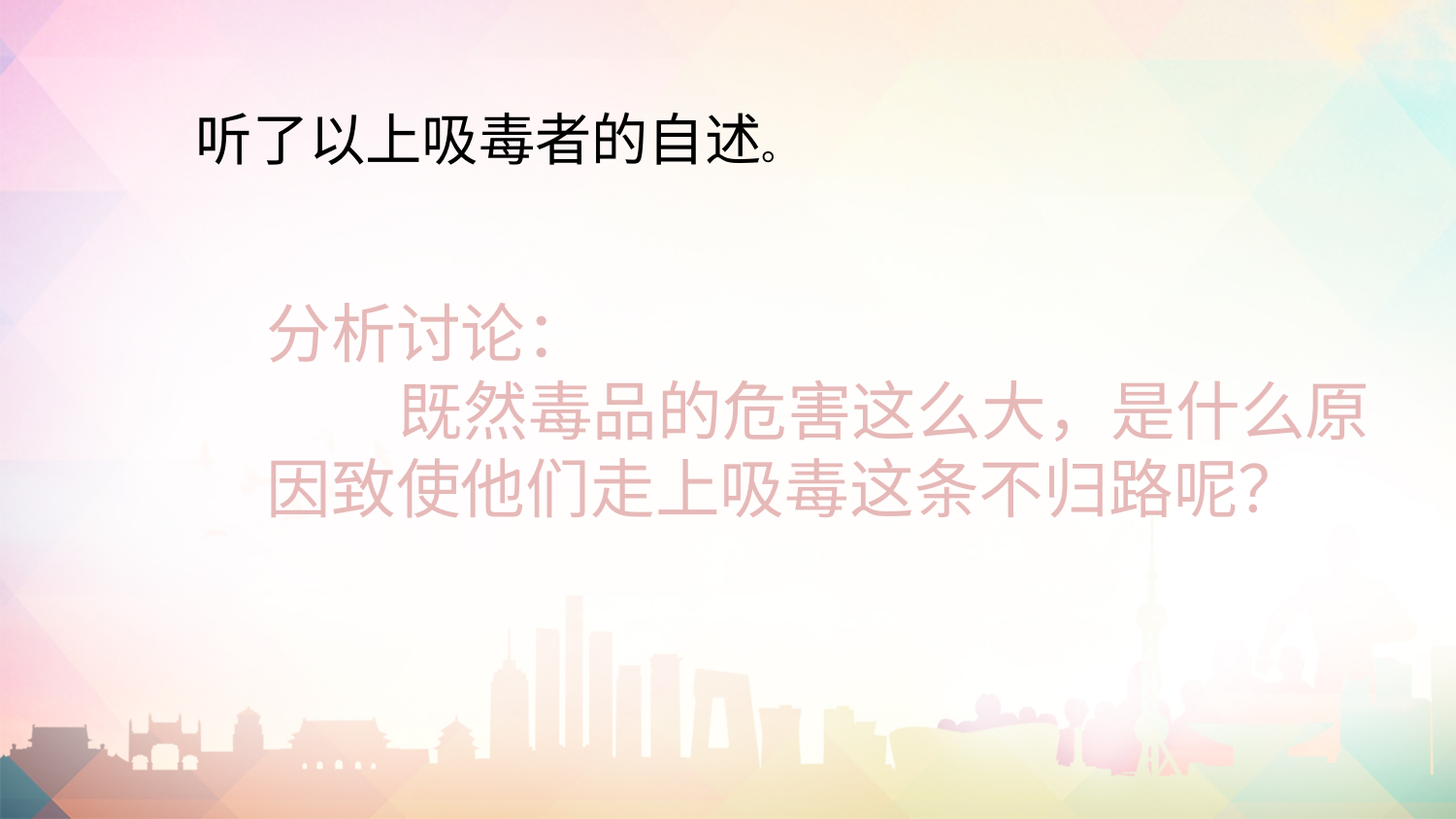

听了以上吸毒者的自述。
分析讨论：
        既然毒品的危害这么大，是什么原因致使他们走上吸毒这条不归路呢？